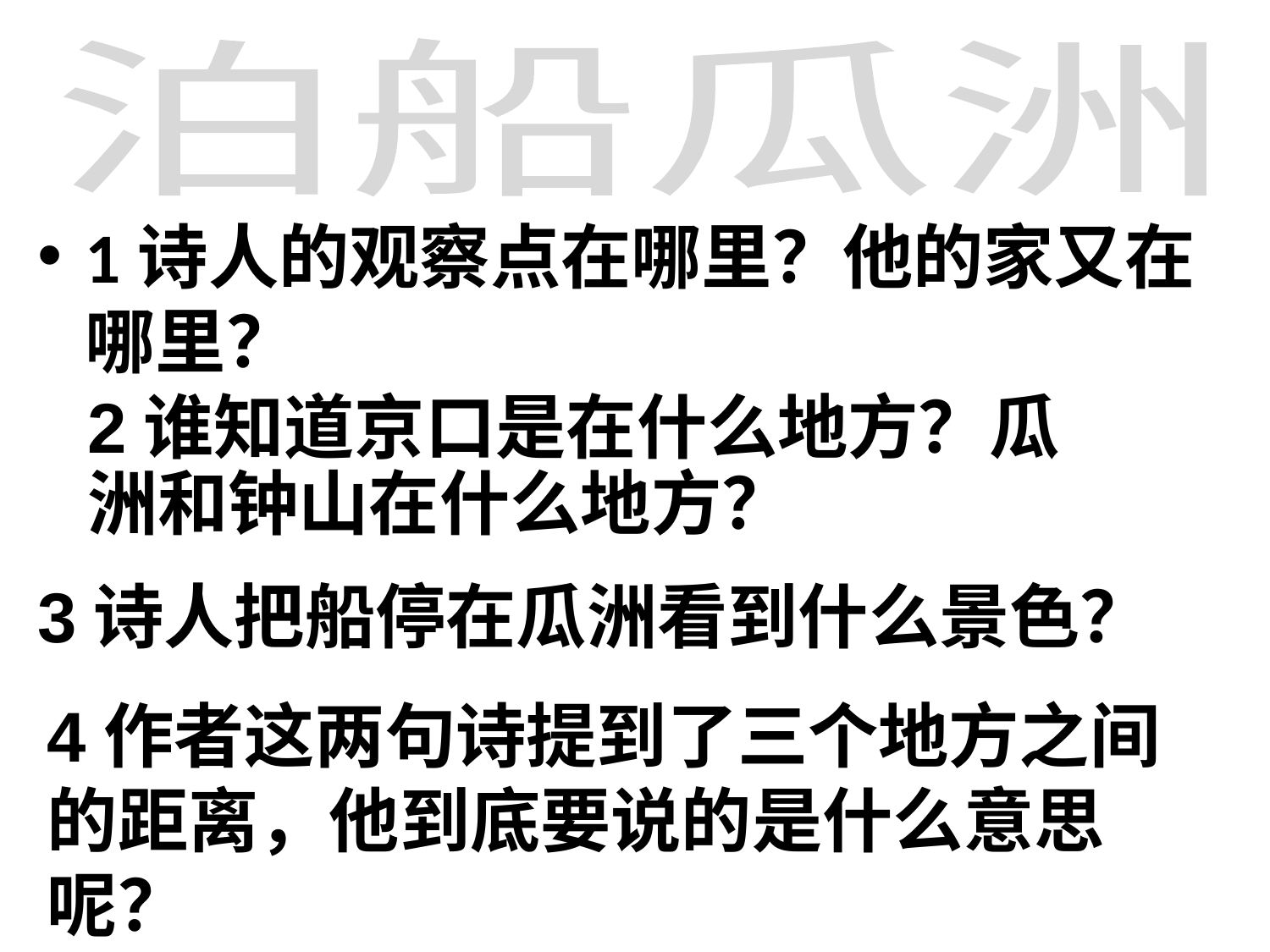

泊船瓜洲
1诗人的观察点在哪里？他的家又在哪里？
2谁知道京口是在什么地方？瓜洲和钟山在什么地方？
3诗人把船停在瓜洲看到什么景色？
4作者这两句诗提到了三个地方之间的距离，他到底要说的是什么意思呢？